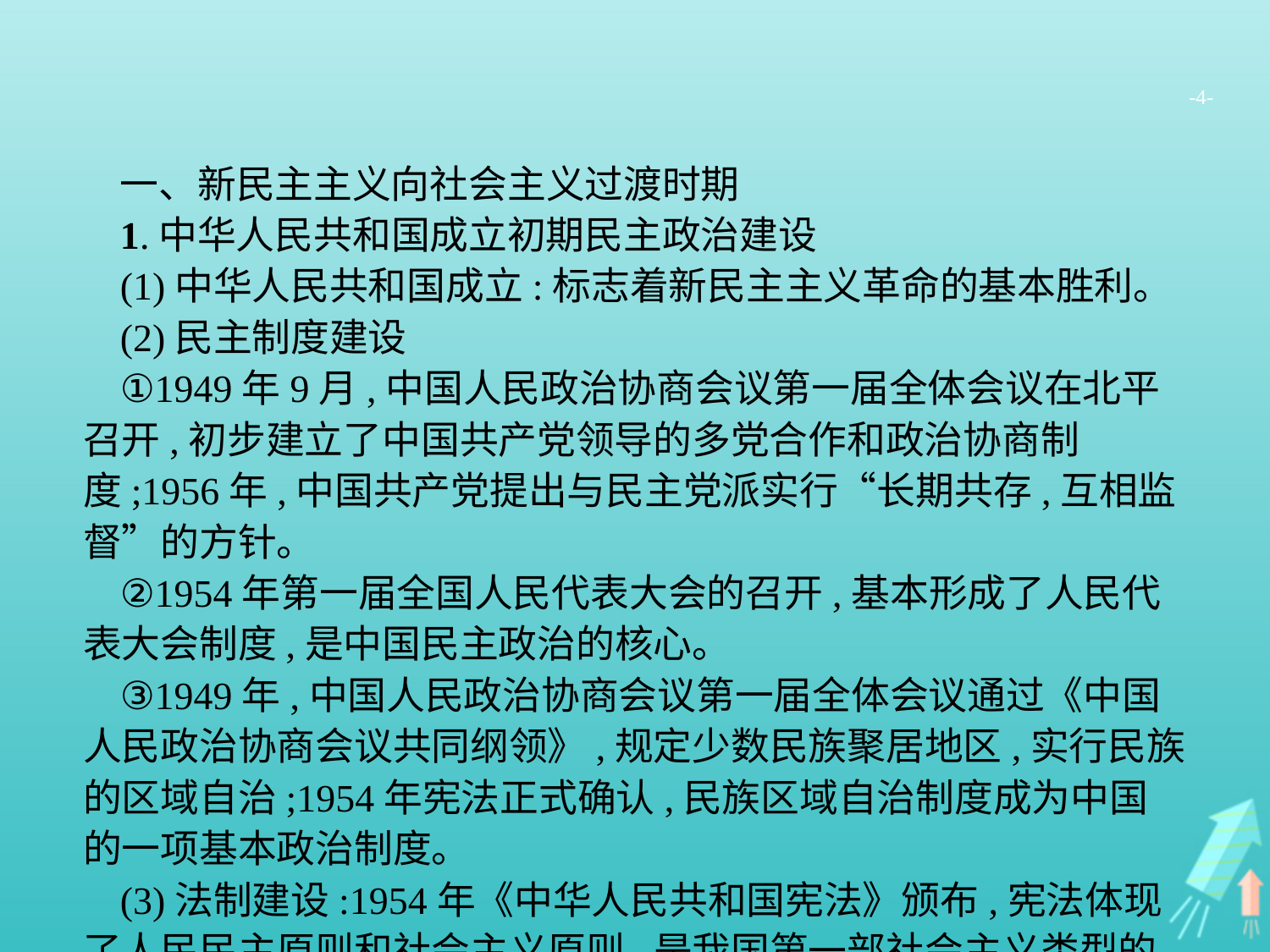

-4-
一、新民主主义向社会主义过渡时期
1.中华人民共和国成立初期民主政治建设
(1)中华人民共和国成立:标志着新民主主义革命的基本胜利。
(2)民主制度建设
①1949年9月,中国人民政治协商会议第一届全体会议在北平召开,初步建立了中国共产党领导的多党合作和政治协商制度;1956年,中国共产党提出与民主党派实行“长期共存,互相监督”的方针。
②1954年第一届全国人民代表大会的召开,基本形成了人民代表大会制度,是中国民主政治的核心。
③1949年,中国人民政治协商会议第一届全体会议通过《中国人民政治协商会议共同纲领》,规定少数民族聚居地区,实行民族的区域自治;1954年宪法正式确认,民族区域自治制度成为中国的一项基本政治制度。
(3)法制建设:1954年《中华人民共和国宪法》颁布,宪法体现了人民民主原则和社会主义原则,是我国第一部社会主义类型的宪法。